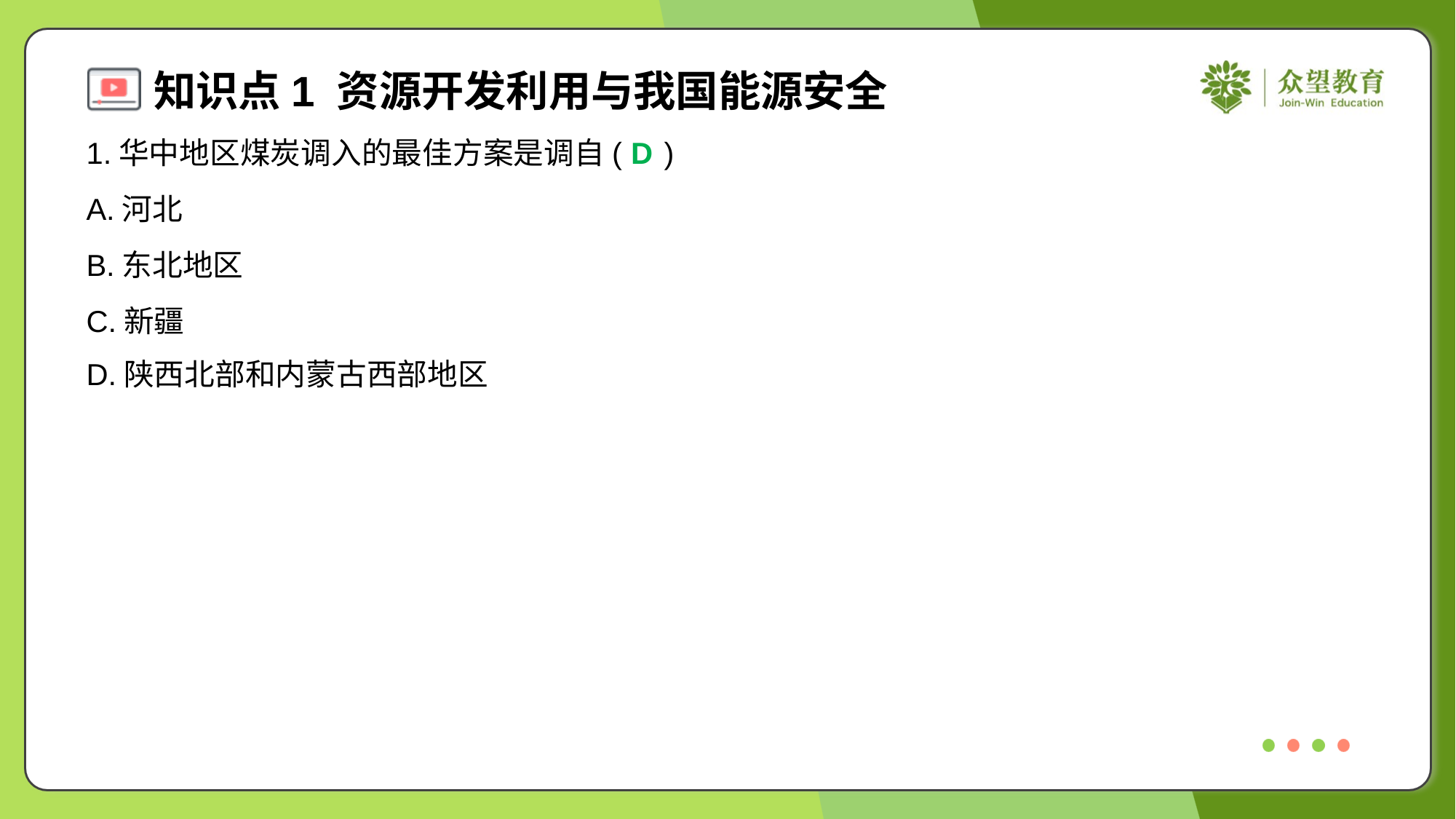

1.华中地区煤炭调入的最佳方案是调自(     )
D
A.河北
B.东北地区
C.新疆
D.陕西北部和内蒙古西部地区